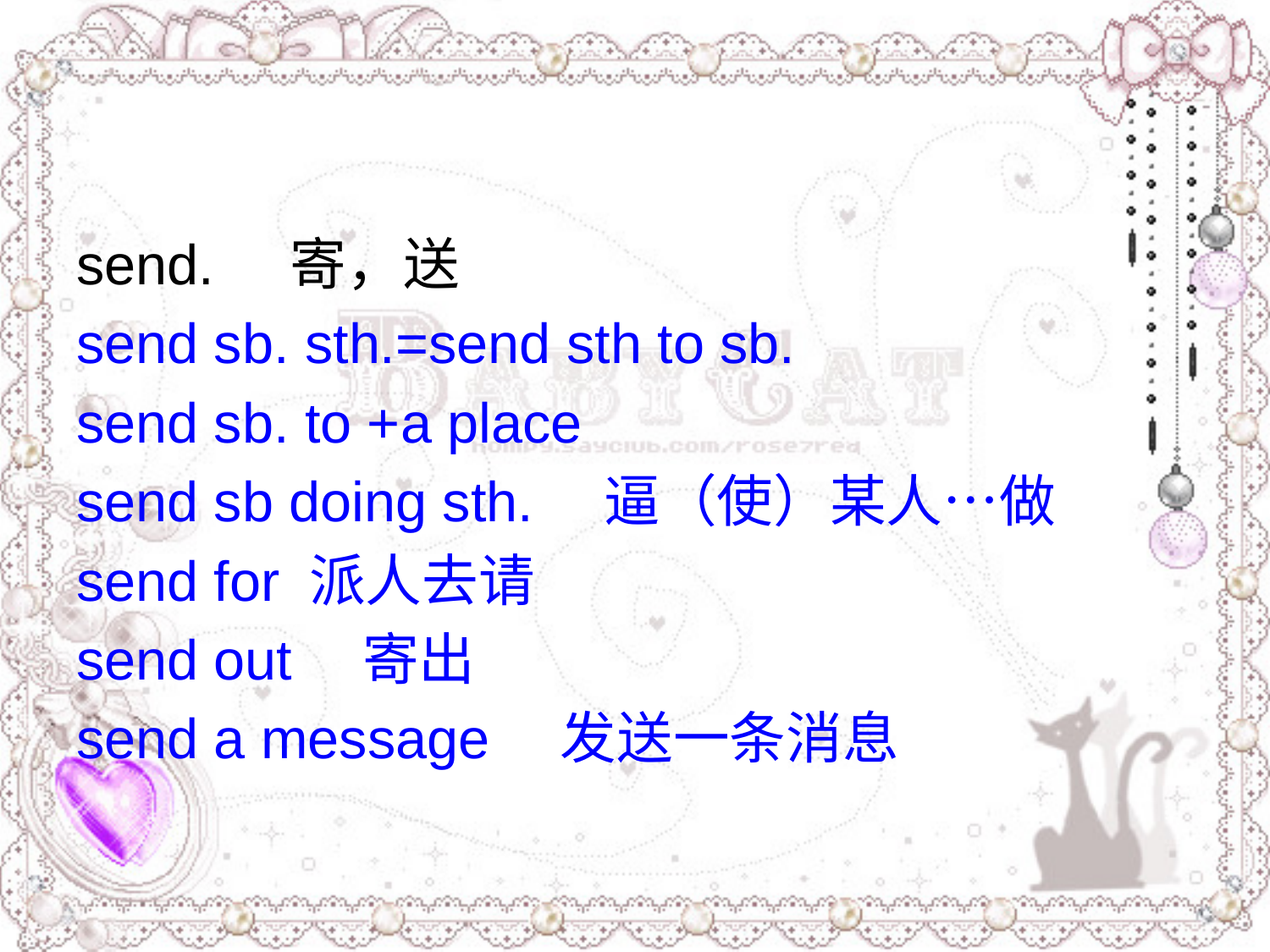

send.    寄，送
send sb. sth.=send sth to sb.
send sb. to +a place
send sb doing sth.　逼（使）某人…做
send for 派人去请
send out　寄出
send a message　发送一条消息